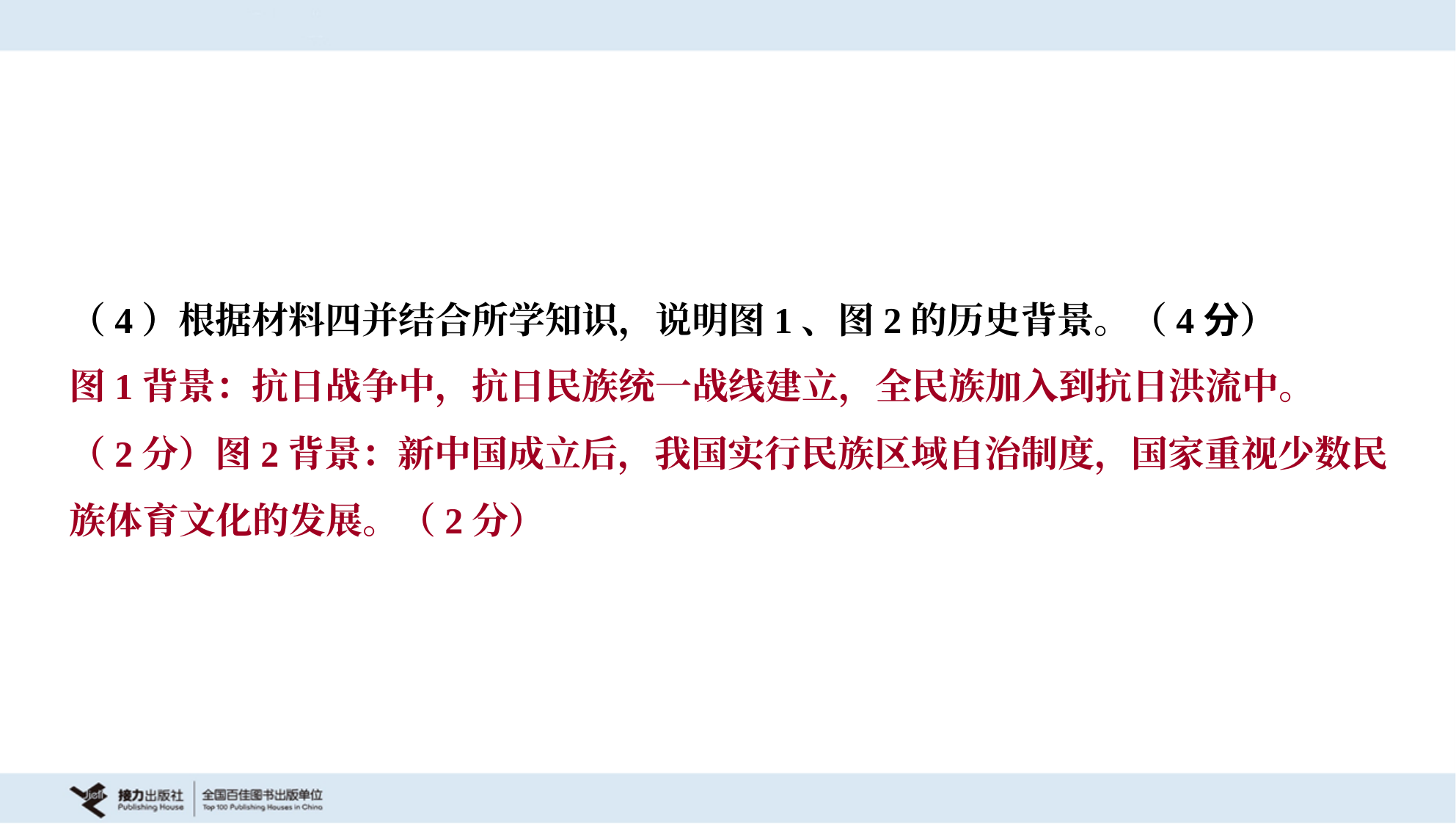

（4）根据材料四并结合所学知识，说明图1、图2的历史背景。（4分）
图1背景：抗日战争中，抗日民族统一战线建立，全民族加入到抗日洪流中。
（2分）图2背景：新中国成立后，我国实行民族区域自治制度，国家重视少数民
族体育文化的发展。（2分）